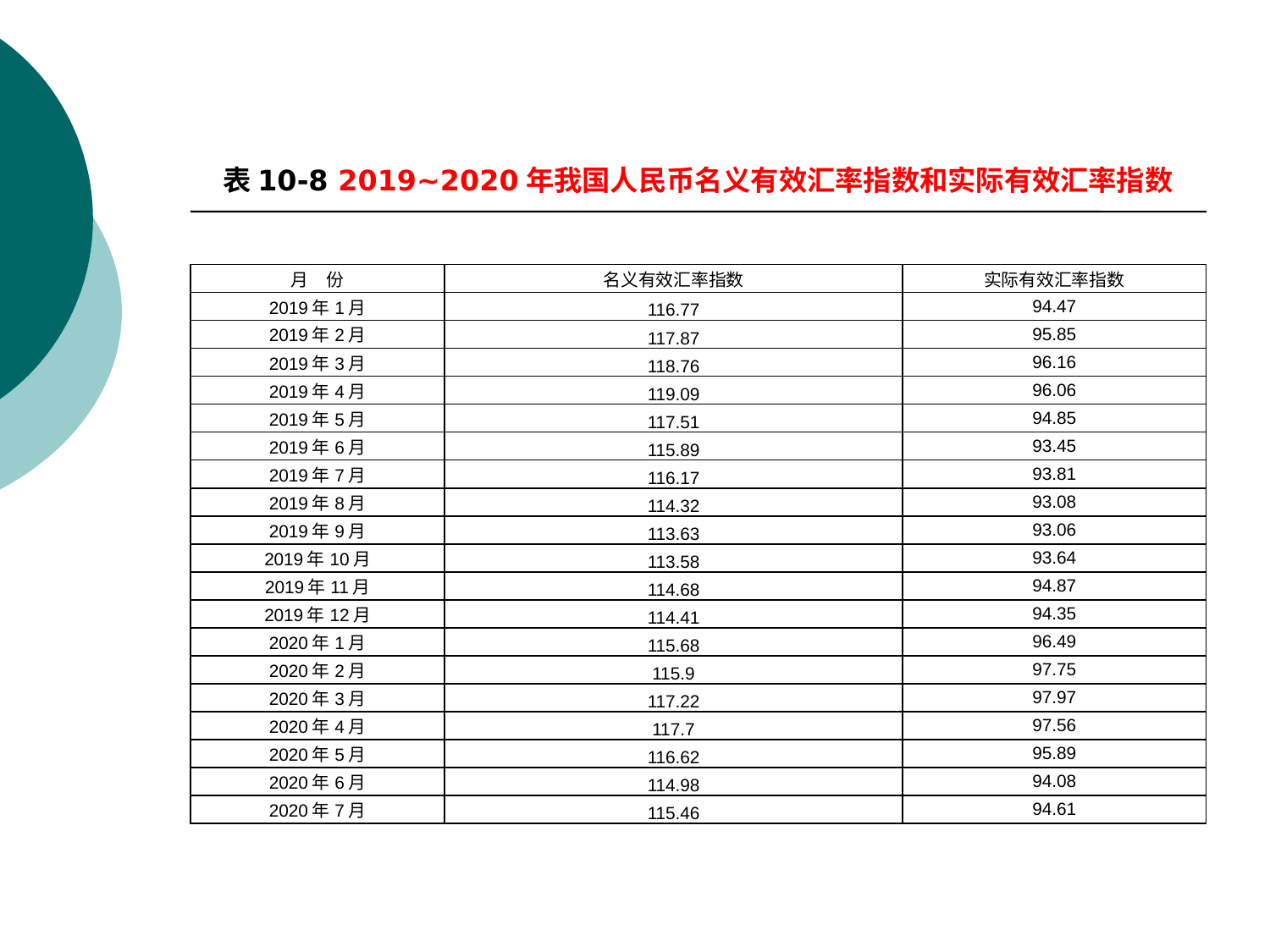

表10-8 2019~2020年我国人民币名义有效汇率指数和实际有效汇率指数
| 月　份 | 名义有效汇率指数 | 实际有效汇率指数 |
| --- | --- | --- |
| 2019年1月 | 116.77 | 94.47 |
| 2019年2月 | 117.87 | 95.85 |
| 2019年3月 | 118.76 | 96.16 |
| 2019年4月 | 119.09 | 96.06 |
| 2019年5月 | 117.51 | 94.85 |
| 2019年6月 | 115.89 | 93.45 |
| 2019年7月 | 116.17 | 93.81 |
| 2019年8月 | 114.32 | 93.08 |
| 2019年9月 | 113.63 | 93.06 |
| 2019年10月 | 113.58 | 93.64 |
| 2019年11月 | 114.68 | 94.87 |
| 2019年12月 | 114.41 | 94.35 |
| 2020年1月 | 115.68 | 96.49 |
| 2020年2月 | 115.9 | 97.75 |
| 2020年3月 | 117.22 | 97.97 |
| 2020年4月 | 117.7 | 97.56 |
| 2020年5月 | 116.62 | 95.89 |
| 2020年6月 | 114.98 | 94.08 |
| 2020年7月 | 115.46 | 94.61 |